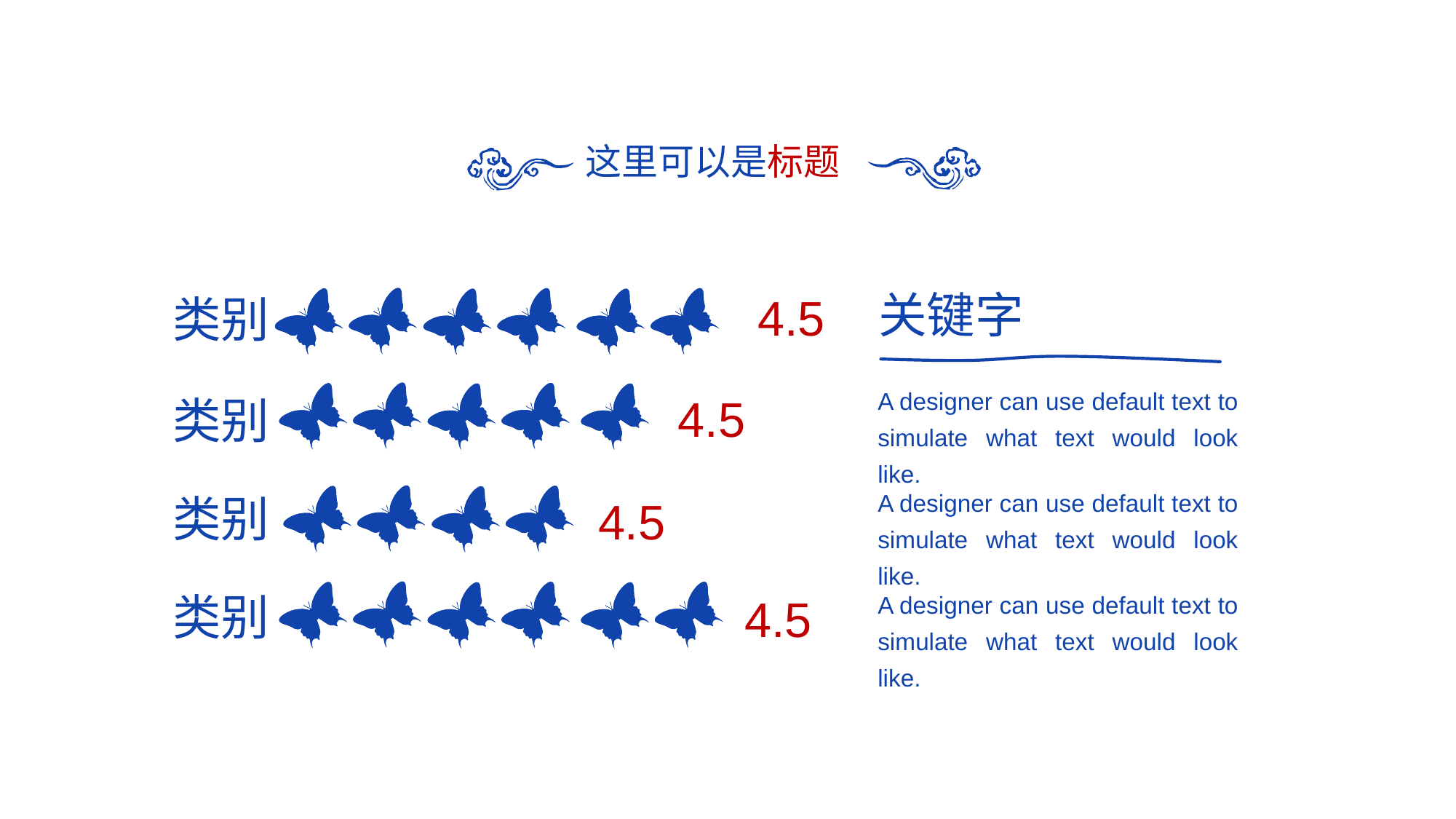

这里可以是标题

关键字
4.5
类别

A designer can use default text to simulate what text would look like.

4.5
类别
A designer can use default text to simulate what text would look like.
类别

4.5
A designer can use default text to simulate what text would look like.

类别
4.5